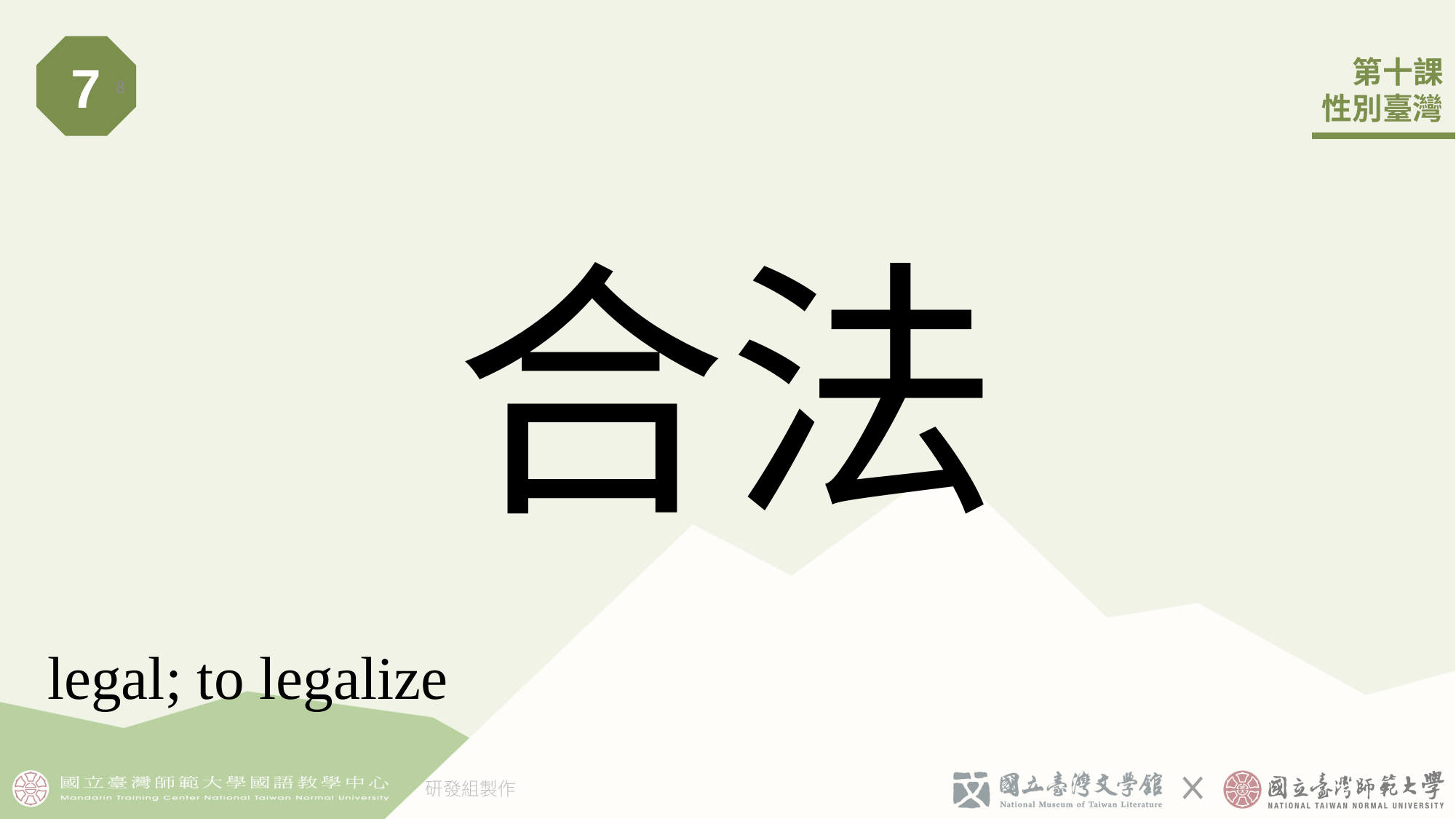

7
8
# 合法
legal; to legalize